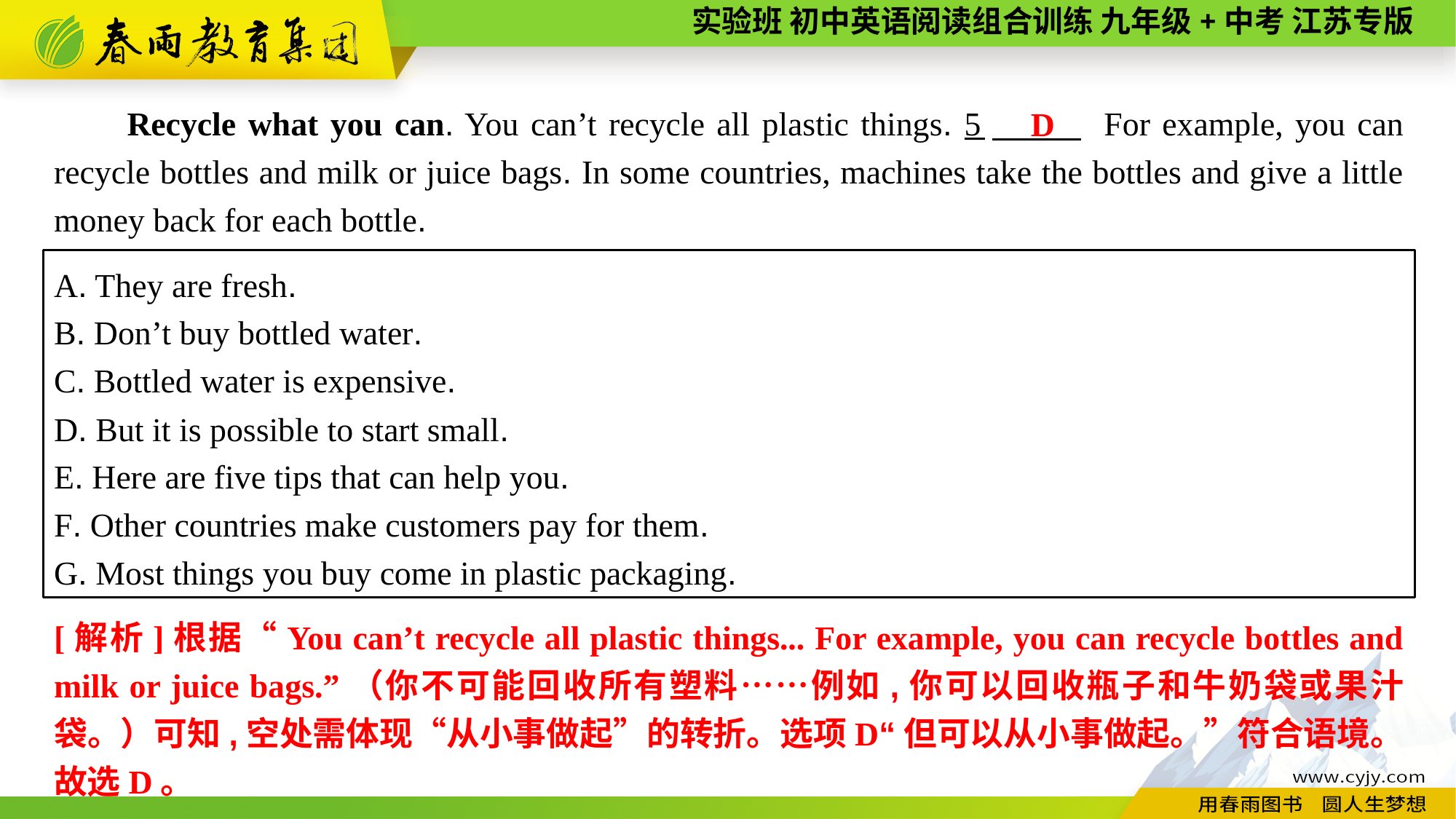

Recycle what you can. You can’t recycle all plastic things. 5　      For example, you can recycle bottles and milk or juice bags. In some countries, machines take the bottles and give a little money back for each bottle.
D
A. They are fresh.
B. Don’t buy bottled water.
C. Bottled water is expensive.
D. But it is possible to start small.
E. Here are five tips that can help you.
F. Other countries make customers pay for them.
G. Most things you buy come in plastic packaging.
[解析]根据“You can’t recycle all plastic things... For example, you can recycle bottles and milk or juice bags.”（你不可能回收所有塑料……例如,你可以回收瓶子和牛奶袋或果汁袋。）可知,空处需体现“从小事做起”的转折。选项D“但可以从小事做起。”符合语境。故选D。